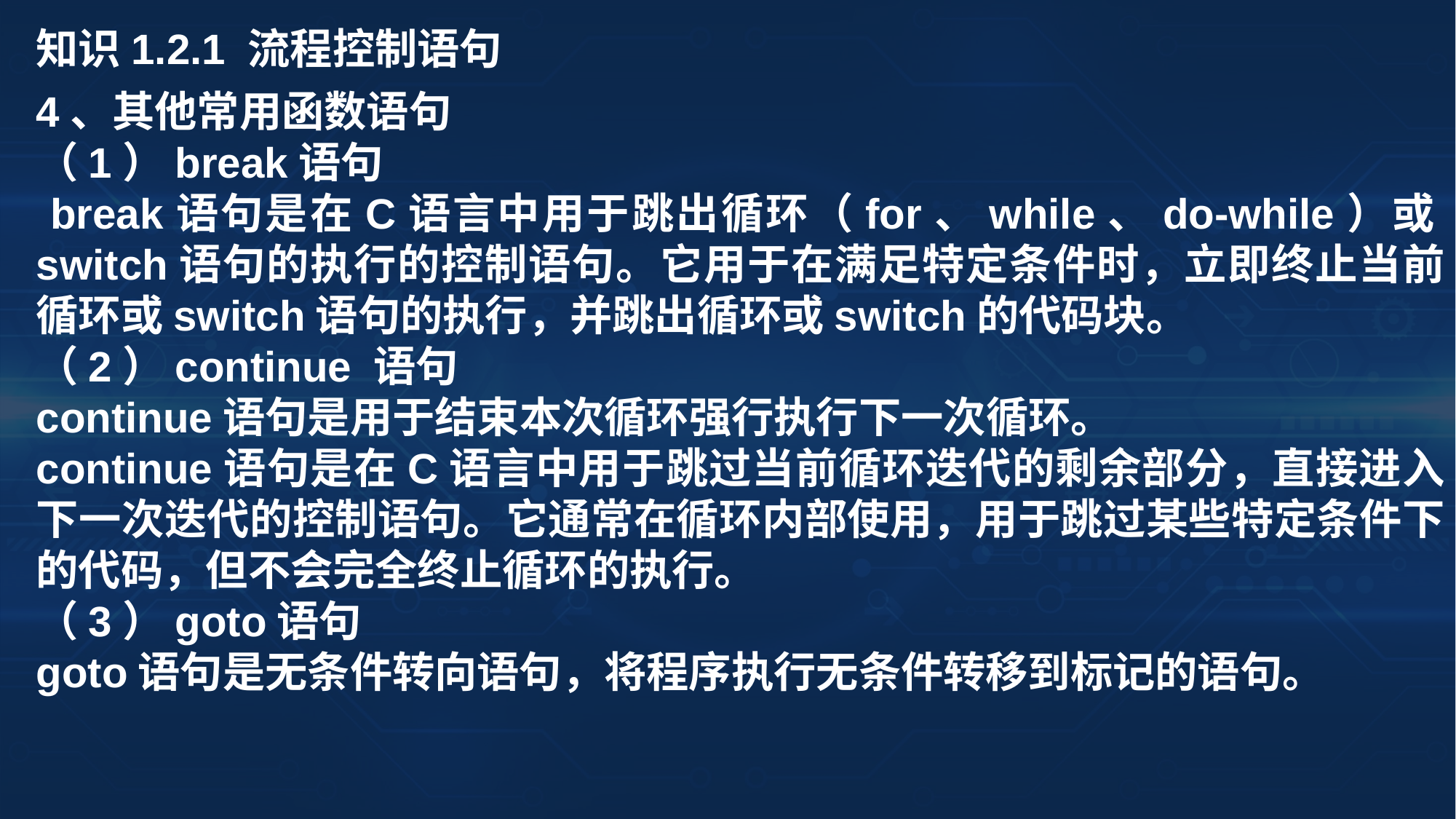

知识1.2.1 流程控制语句
4、其他常用函数语句
（1）break语句
 break语句是在C语言中用于跳出循环（for、while、do-while）或switch语句的执行的控制语句。它用于在满足特定条件时，立即终止当前循环或switch语句的执行，并跳出循环或switch的代码块。
（2）continue 语句
continue语句是用于结束本次循环强行执行下一次循环。
continue语句是在C语言中用于跳过当前循环迭代的剩余部分，直接进入下一次迭代的控制语句。它通常在循环内部使用，用于跳过某些特定条件下的代码，但不会完全终止循环的执行。
（3）goto语句
goto语句是无条件转向语句，将程序执行无条件转移到标记的语句。